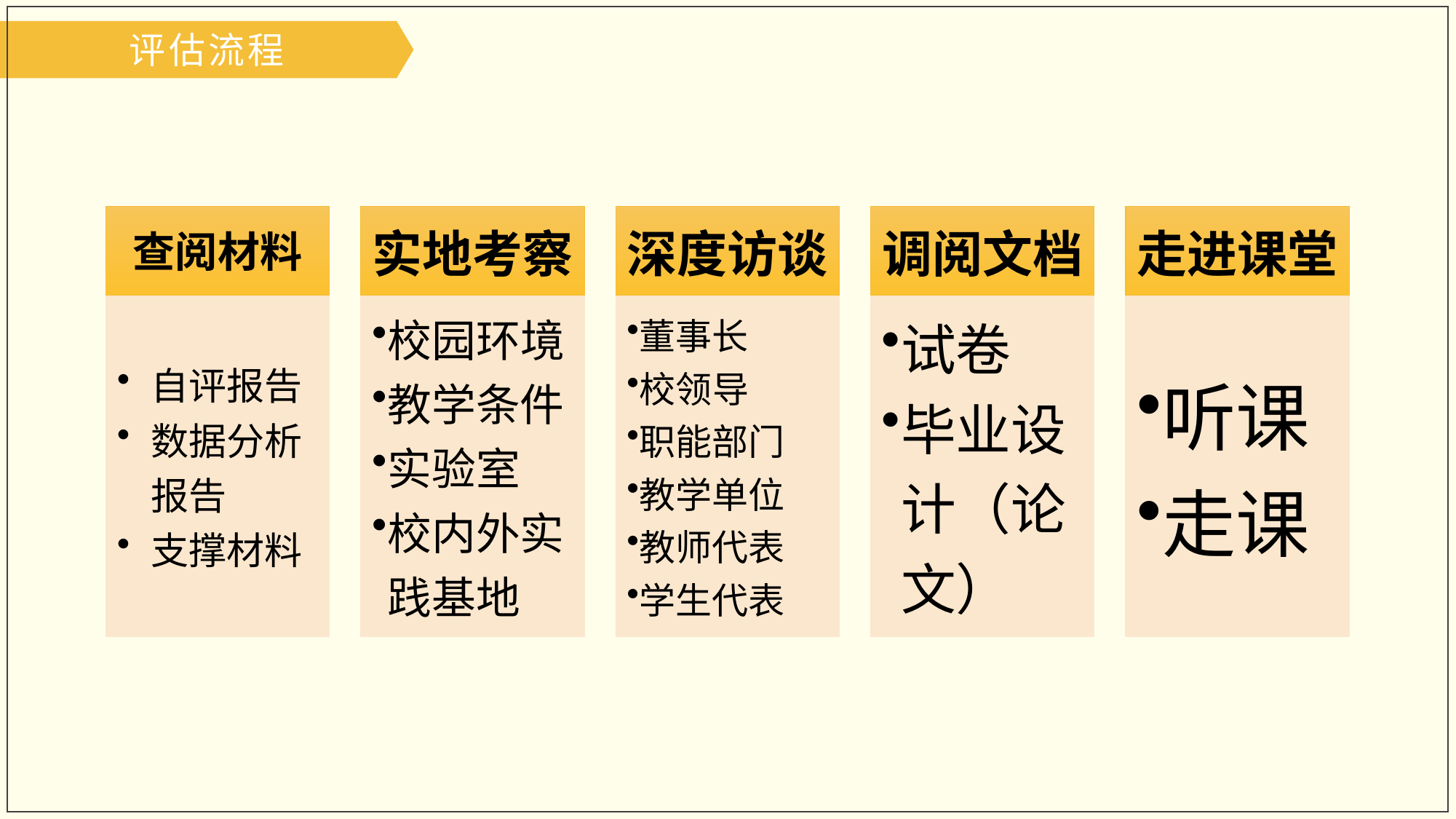

评估流程

查阅材料
自评报告
数据分析报告
实地考察
校园环境
教学条件
深度访谈
校领导
职能部门
支撑材料
实验室
教学单位
教师代表
学生代表
董事长
调阅文档
试卷
走进课堂
听课
走课